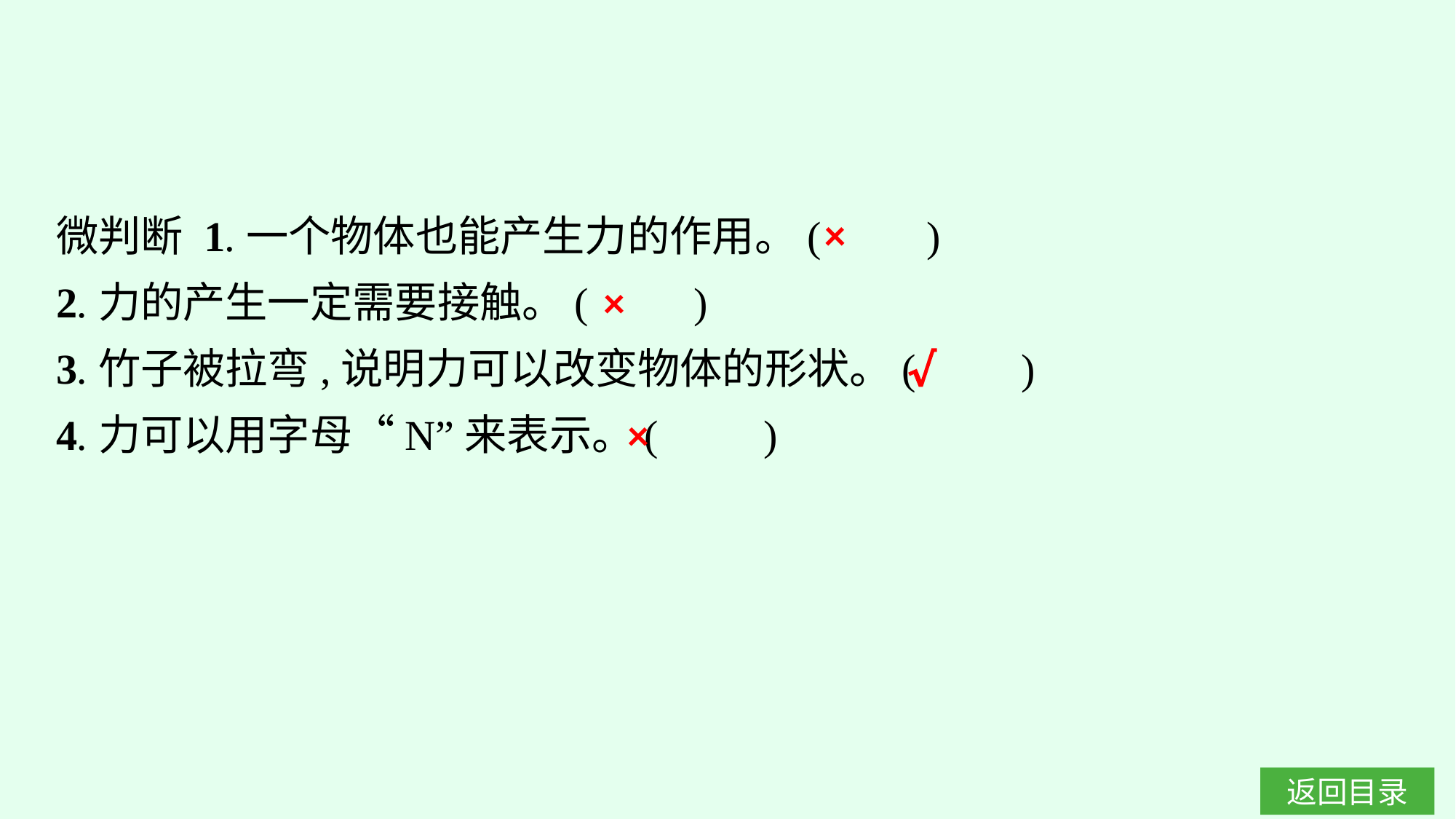

微判断 1.一个物体也能产生力的作用。(　　)
2.力的产生一定需要接触。(　　)
3.竹子被拉弯,说明力可以改变物体的形状。(　　)
4.力可以用字母“N”来表示。(　　)
×
×
√
×